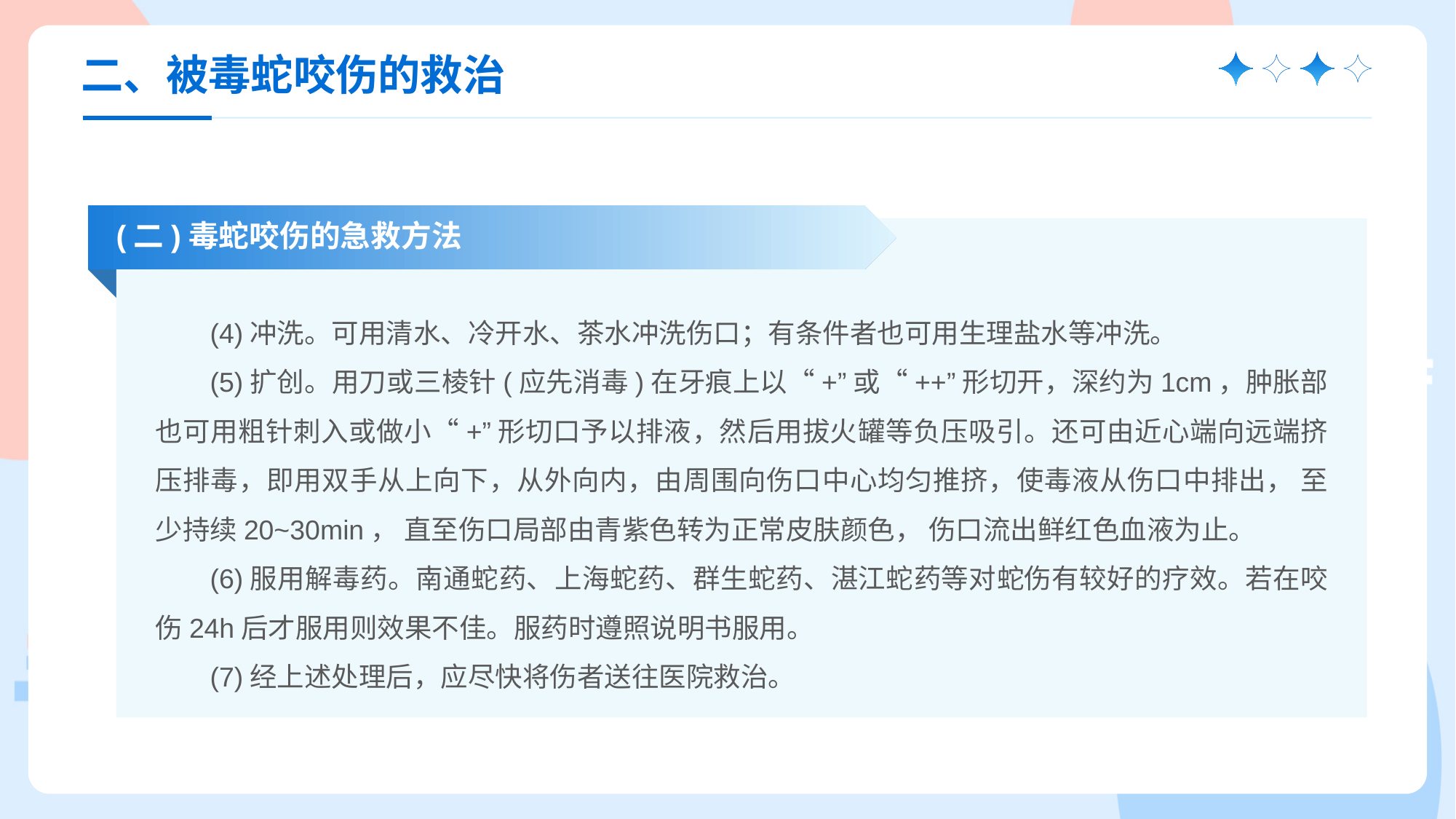

二、被毒蛇咬伤的救治
(二)毒蛇咬伤的急救方法

(4)冲洗。可用清水、冷开水、茶水冲洗伤口；有条件者也可用生理盐水等冲洗。
(5)扩创。用刀或三棱针(应先消毒)在牙痕上以“+”或“++”形切开，深约为1cm，肿胀部也可用粗针刺入或做小“+”形切口予以排液，然后用拔火罐等负压吸引。还可由近心端向远端挤压排毒，即用双手从上向下，从外向内，由周围向伤口中心均匀推挤，使毒液从伤口中排出， 至少持续20~30min， 直至伤口局部由青紫色转为正常皮肤颜色， 伤口流出鲜红色血液为止。
(6)服用解毒药。南通蛇药、上海蛇药、群生蛇药、湛江蛇药等对蛇伤有较好的疗效。若在咬伤24h后才服用则效果不佳。服药时遵照说明书服用。
(7)经上述处理后，应尽快将伤者送往医院救治。